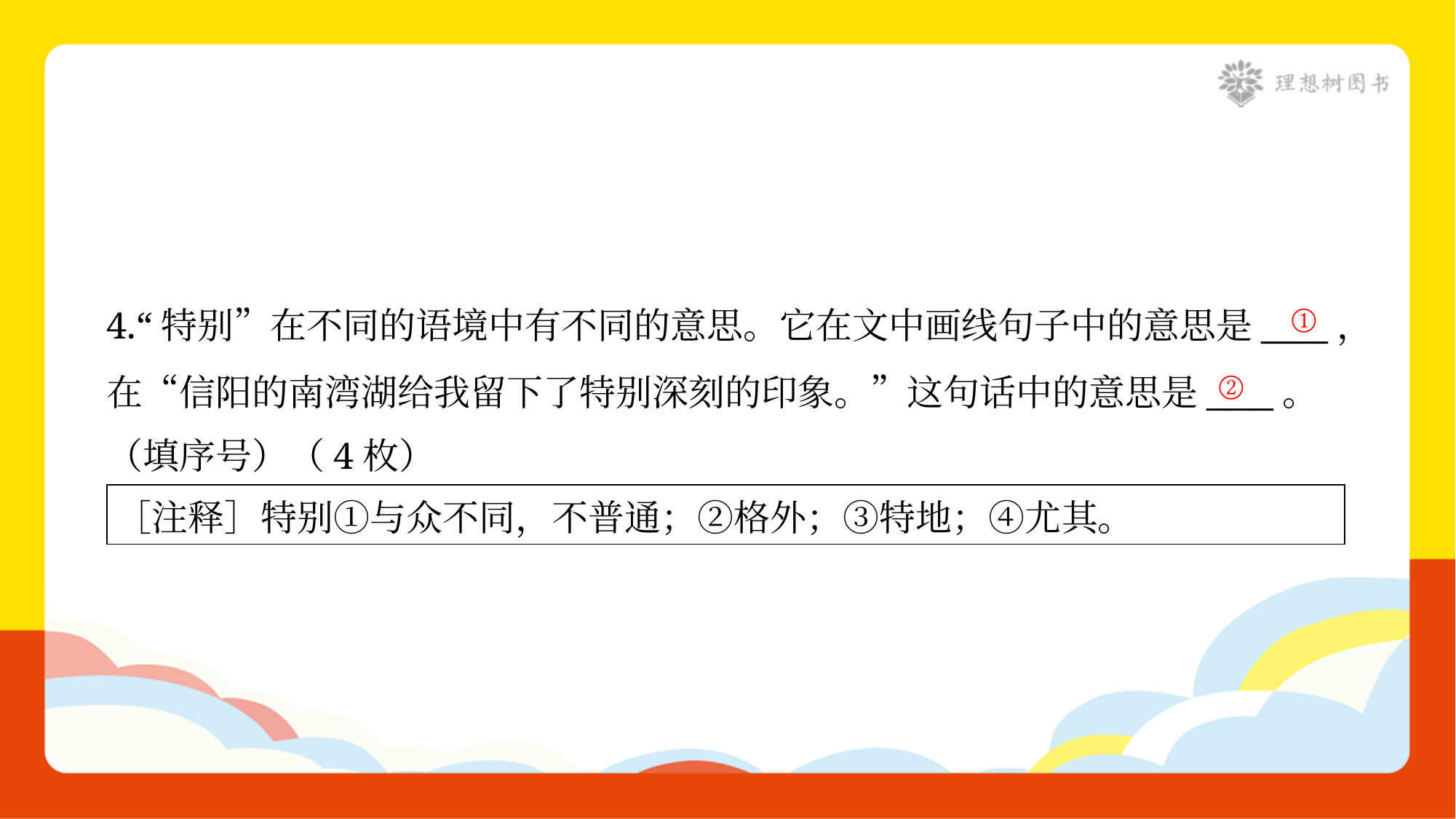

①
4.“特别”在不同的语境中有不同的意思。它在文中画线句子中的意思是____，
在“信阳的南湾湖给我留下了特别深刻的印象。”这句话中的意思是____。
（填序号）（4枚）
②
| ［注释］特别①与众不同，不普通；②格外；③特地；④尤其。 |
| --- |